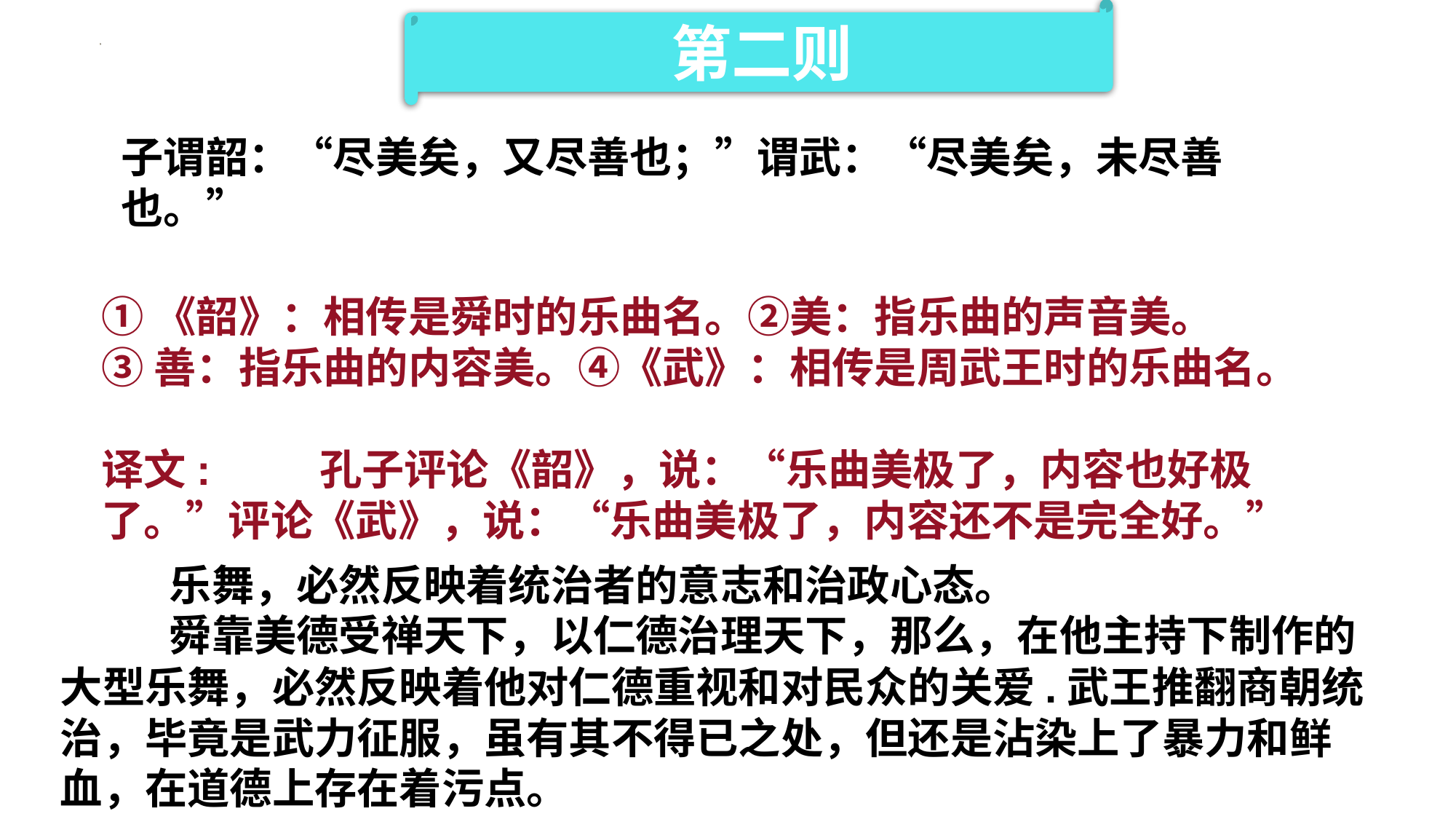

第二则
子谓韶：“尽美矣，又尽善也；”谓武：“尽美矣，未尽善也。”
①《韶》：相传是舜时的乐曲名。②美：指乐曲的声音美。
③善：指乐曲的内容美。④《武》：相传是周武王时的乐曲名。

译文:	孔子评论《韶》，说：“乐曲美极了，内容也好极了。”评论《武》，说：“乐曲美极了，内容还不是完全好。”
	乐舞，必然反映着统治者的意志和治政心态。
	舜靠美德受禅天下，以仁德治理天下，那么，在他主持下制作的大型乐舞，必然反映着他对仁德重视和对民众的关爱.武王推翻商朝统治，毕竟是武力征服，虽有其不得已之处，但还是沾染上了暴力和鲜血，在道德上存在着污点。